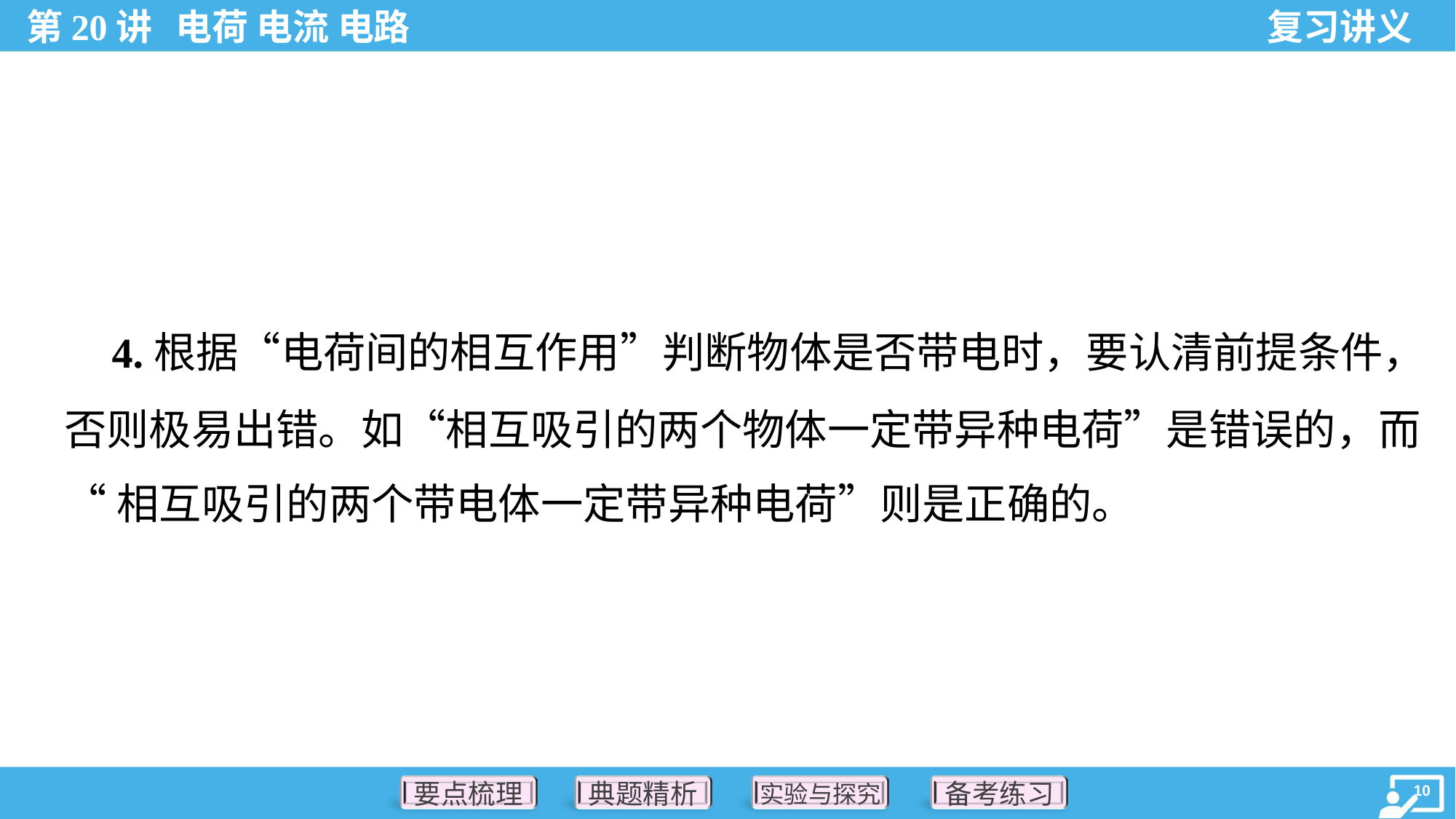

4.根据“电荷间的相互作用”判断物体是否带电时，要认清前提条件，
否则极易出错。如“相互吸引的两个物体一定带异种电荷”是错误的，而
“相互吸引的两个带电体一定带异种电荷”则是正确的。